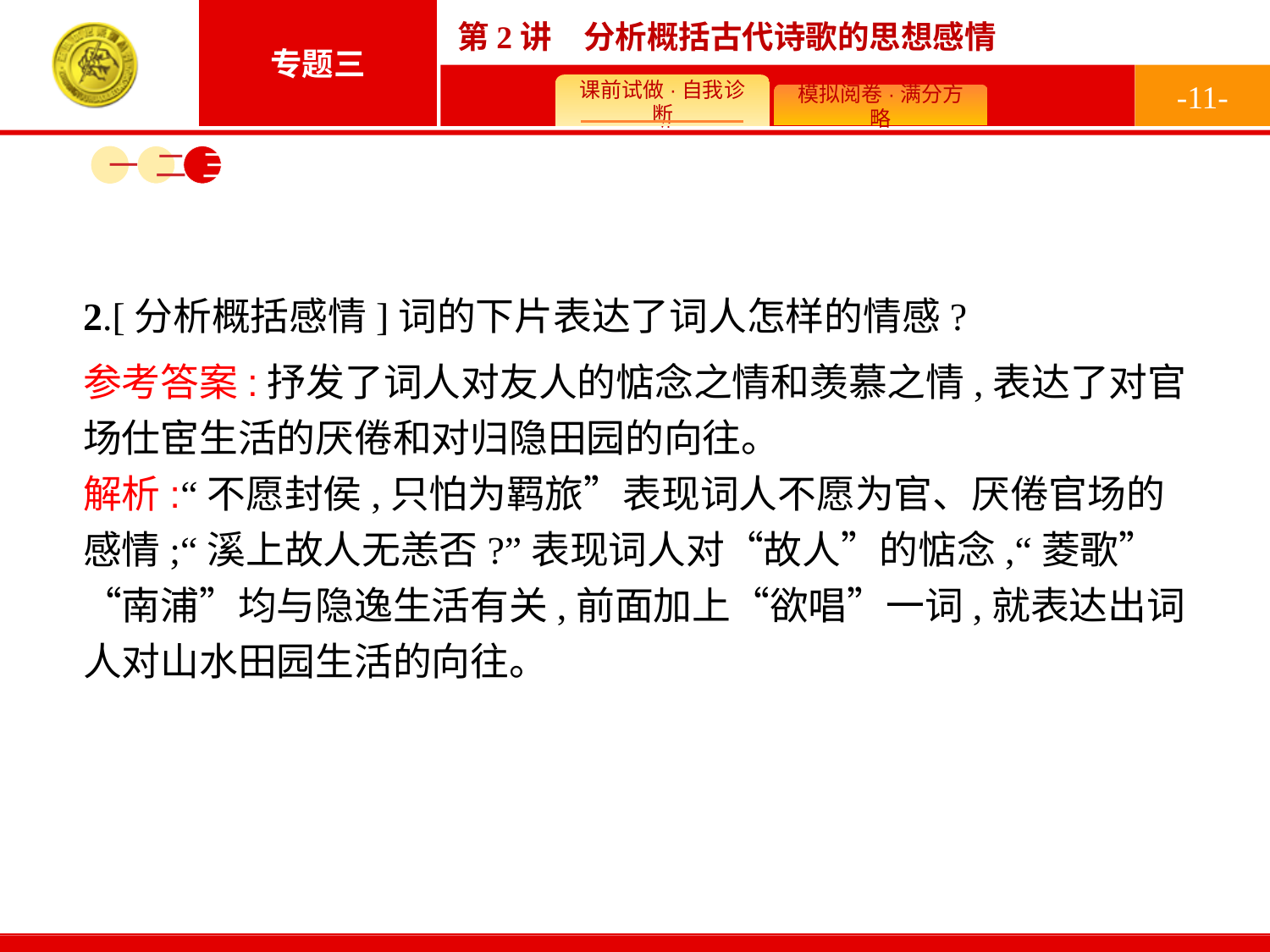

-11-
一
二
三
2.[分析概括感情]词的下片表达了词人怎样的情感?
参考答案:抒发了词人对友人的惦念之情和羡慕之情,表达了对官场仕宦生活的厌倦和对归隐田园的向往。
解析:“不愿封侯,只怕为羁旅”表现词人不愿为官、厌倦官场的感情;“溪上故人无恙否?”表现词人对“故人”的惦念,“菱歌”“南浦”均与隐逸生活有关,前面加上“欲唱”一词,就表达出词人对山水田园生活的向往。